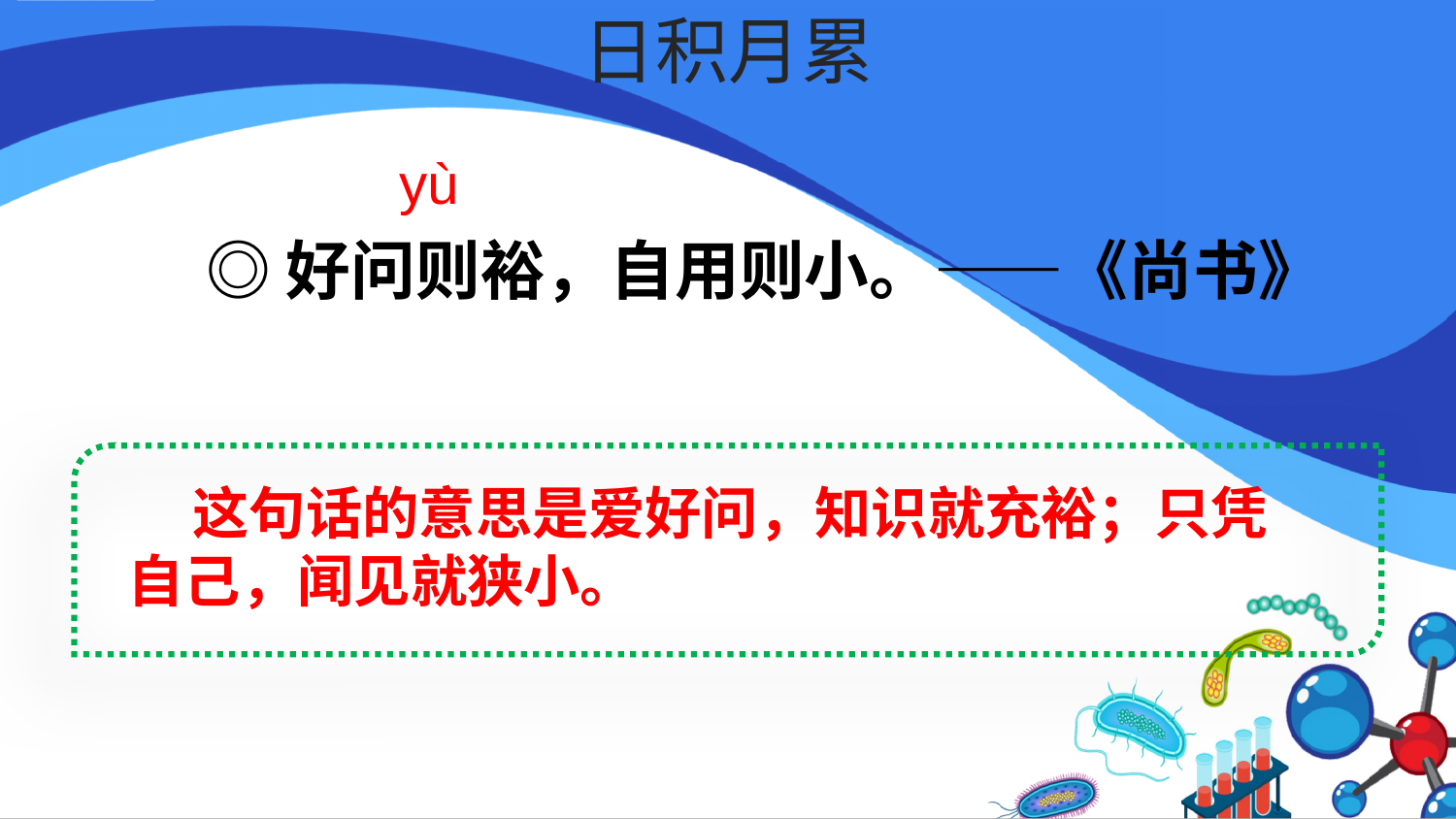

# 日积月累
yù
◎好问则裕，自用则小。——《尚书》

    这句话的意思是爱好问，知识就充裕；只凭自己，闻见就狭小。